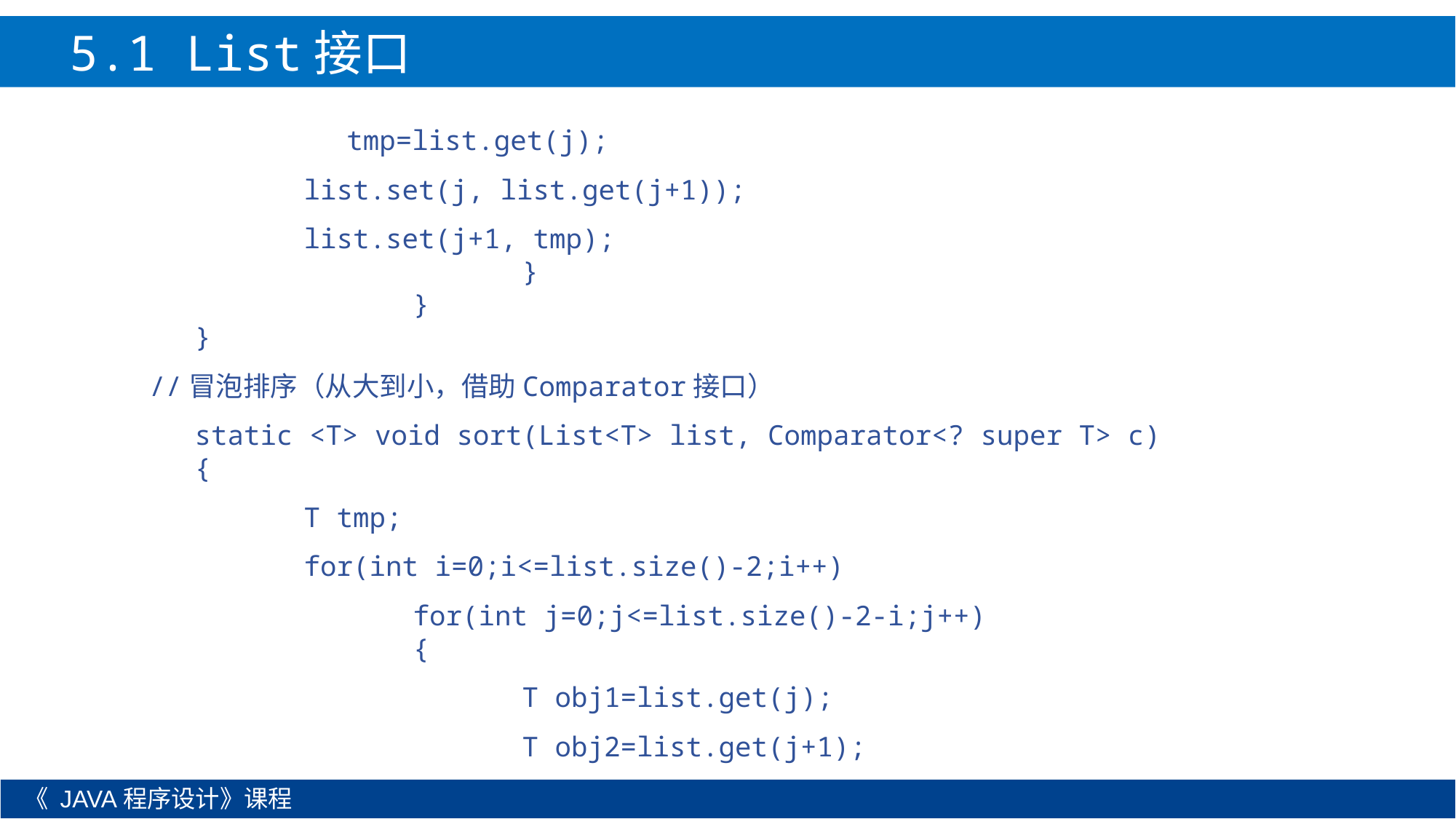

5.1 List接口
              tmp=list.get(j);
		list.set(j, list.get(j+1));
		list.set(j+1, tmp);
				}
			}
	}
//冒泡排序（从大到小，借助Comparator接口）
	static <T> void sort(List<T> list, Comparator<? super T> c)
	{
		T tmp;
		for(int i=0;i<=list.size()-2;i++)
			for(int j=0;j<=list.size()-2-i;j++)
			{
				T obj1=list.get(j);
				T obj2=list.get(j+1);
《 JAVA程序设计》课程